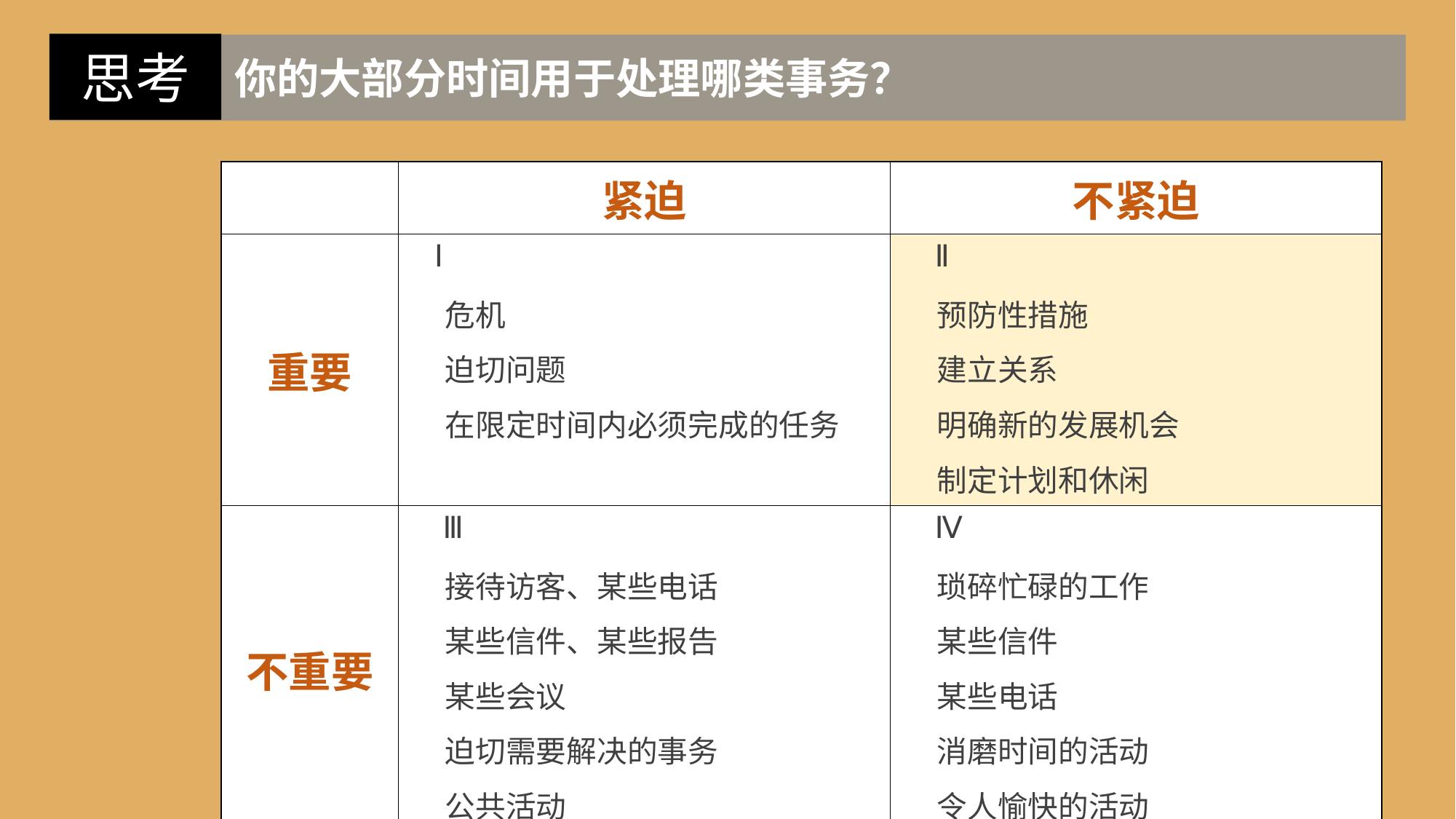

思考
                 你的大部分时间用于处理哪类事务？
|  | 紧迫 | 不紧迫 |
| --- | --- | --- |
| 重要 | Ⅰ | Ⅱ |
|  | 危机 | 预防性措施 |
|  | 迫切问题 | 建立关系 |
|  | 在限定时间内必须完成的任务 | 明确新的发展机会 |
|  |  | 制定计划和休闲 |
| 不重要 | Ⅲ | Ⅳ |
|  | 接待访客、某些电话 | 琐碎忙碌的工作 |
|  | 某些信件、某些报告 | 某些信件 |
|  | 某些会议 | 某些电话 |
|  | 迫切需要解决的事务 | 消磨时间的活动 |
|  | 公共活动 | 令人愉快的活动 |